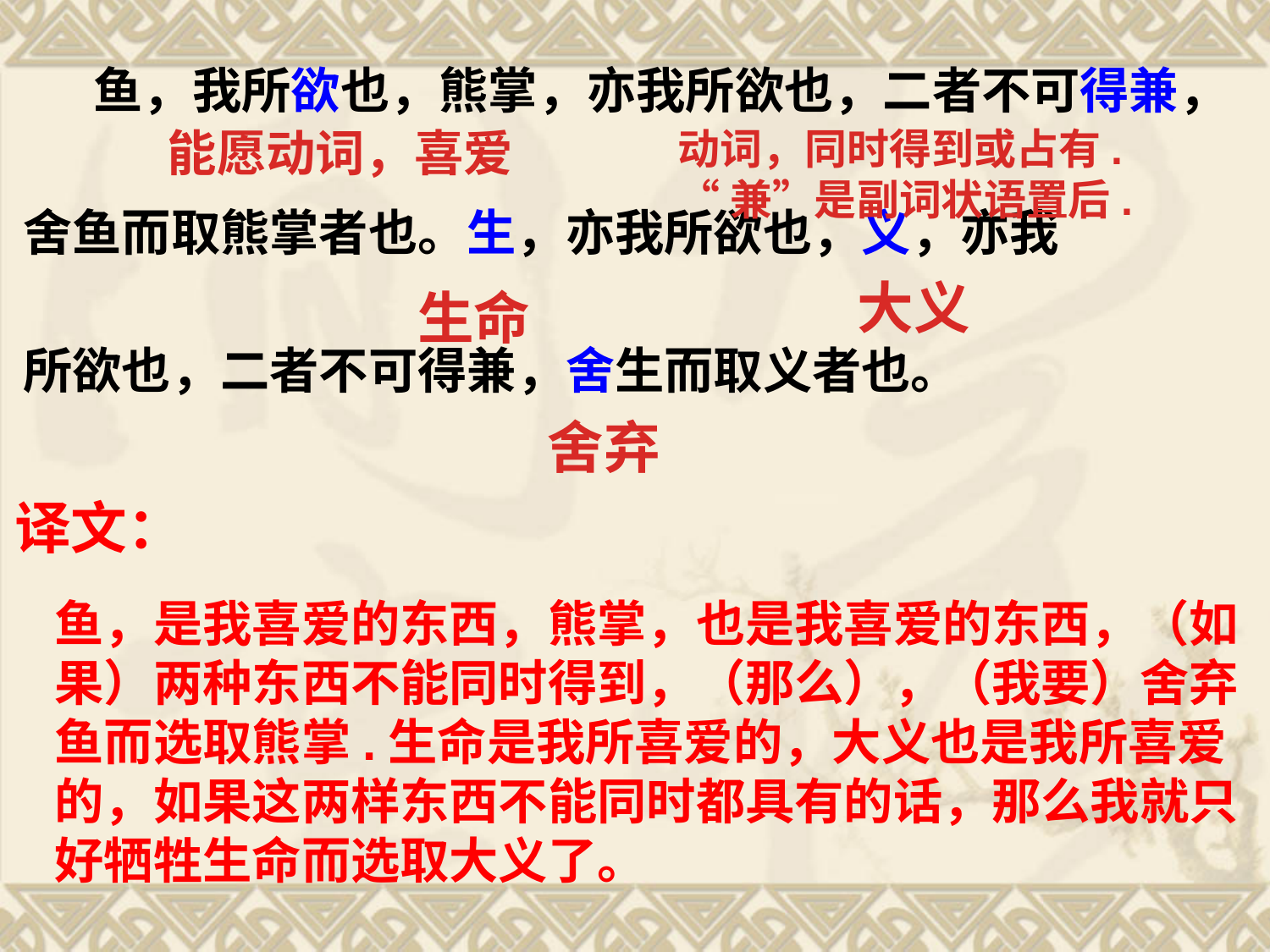

鱼，我所欲也，熊掌，亦我所欲也，二者不可得兼，

舍鱼而取熊掌者也。生，亦我所欲也，义，亦我

所欲也，二者不可得兼，舍生而取义者也。

能愿动词，喜爱
动词，同时得到或占有.
“兼”是副词状语置后.
大义
生命
舍弃
译文：
鱼，是我喜爱的东西，熊掌，也是我喜爱的东西，（如果）两种东西不能同时得到，（那么），（我要）舍弃鱼而选取熊掌.生命是我所喜爱的，大义也是我所喜爱的，如果这两样东西不能同时都具有的话，那么我就只好牺牲生命而选取大义了。